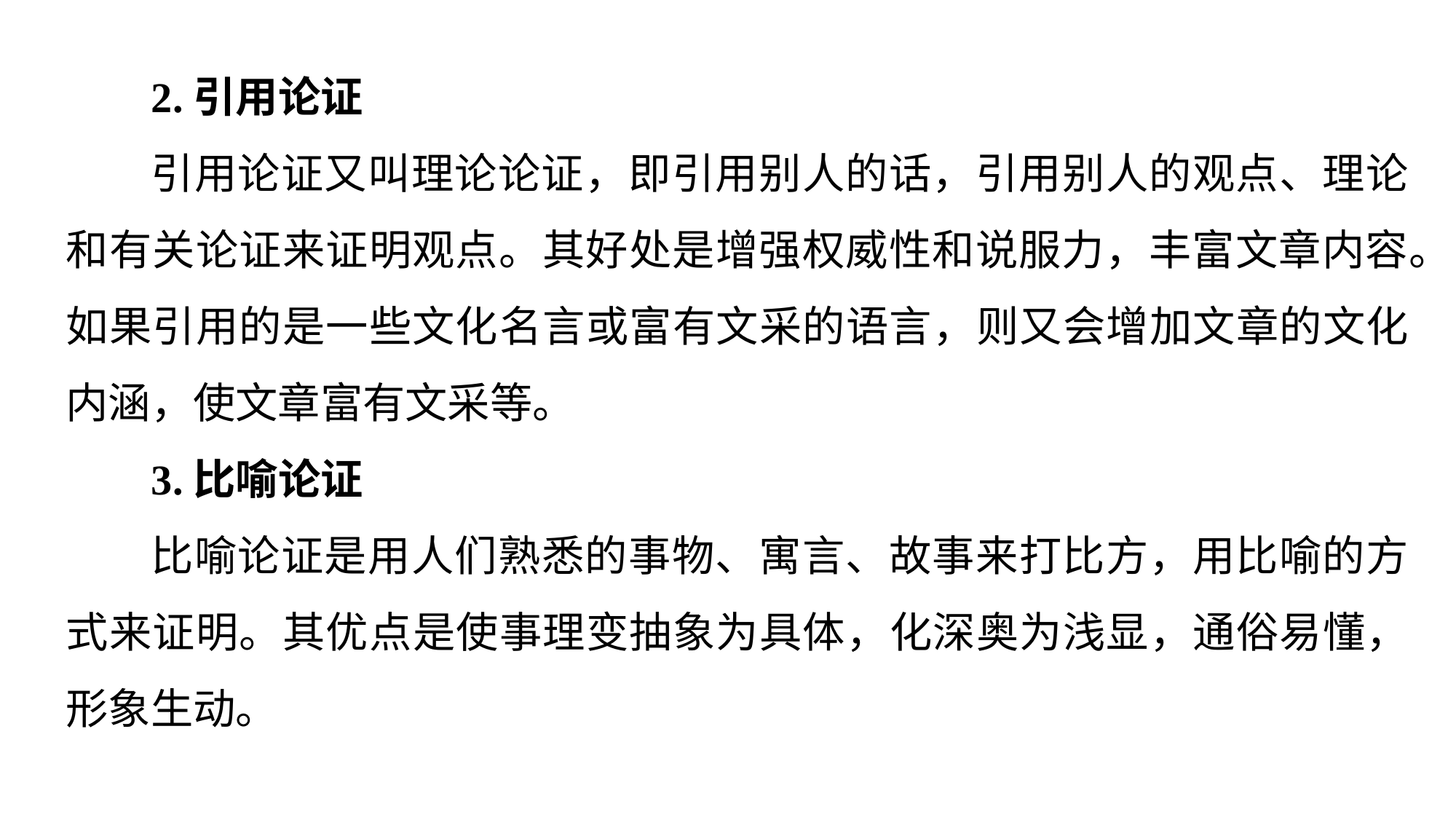

2.引用论证
引用论证又叫理论论证，即引用别人的话，引用别人的观点、理论和有关论证来证明观点。其好处是增强权威性和说服力，丰富文章内容。如果引用的是一些文化名言或富有文采的语言，则又会增加文章的文化内涵，使文章富有文采等。
3.比喻论证
比喻论证是用人们熟悉的事物、寓言、故事来打比方，用比喻的方式来证明。其优点是使事理变抽象为具体，化深奥为浅显，通俗易懂，形象生动。